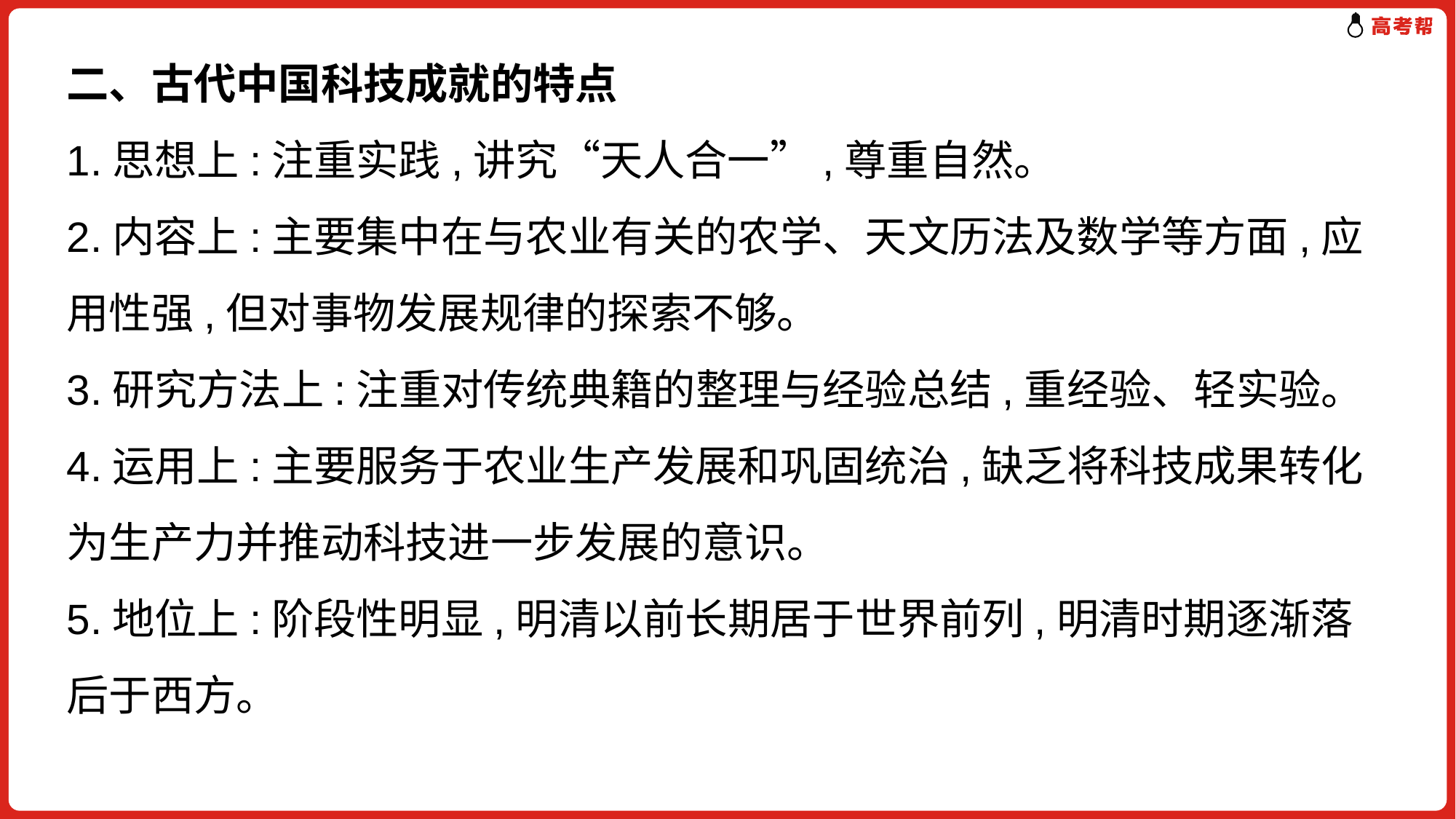

二、古代中国科技成就的特点
1.思想上:注重实践,讲究“天人合一”,尊重自然。
2.内容上:主要集中在与农业有关的农学、天文历法及数学等方面,应用性强,但对事物发展规律的探索不够。
3.研究方法上:注重对传统典籍的整理与经验总结,重经验、轻实验。
4.运用上:主要服务于农业生产发展和巩固统治,缺乏将科技成果转化为生产力并推动科技进一步发展的意识。
5.地位上:阶段性明显,明清以前长期居于世界前列,明清时期逐渐落后于西方。